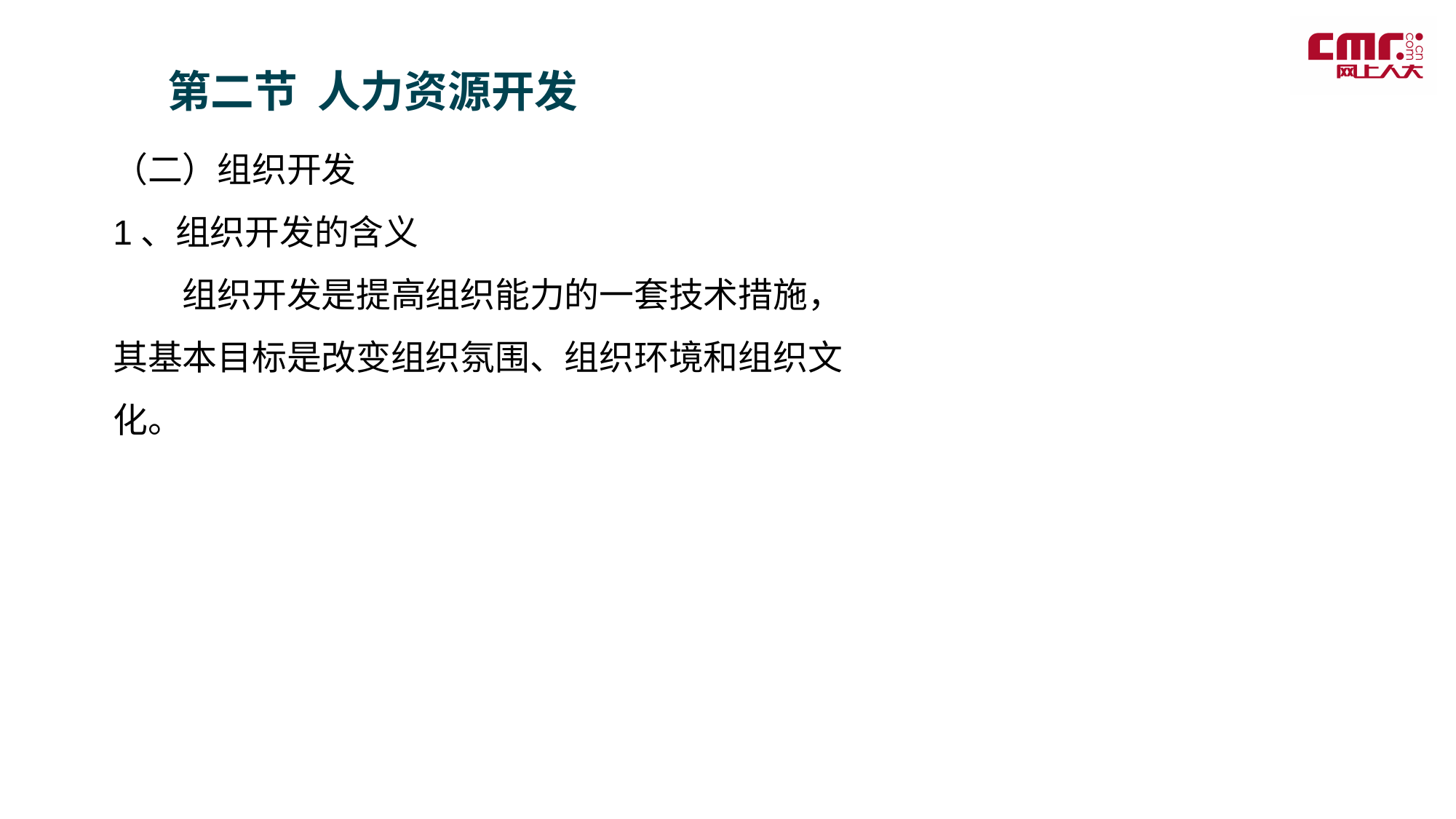

第二节  人力资源开发
（二）组织开发
1、组织开发的含义
　　组织开发是提高组织能力的一套技术措施，其基本目标是改变组织氛围、组织环境和组织文化。